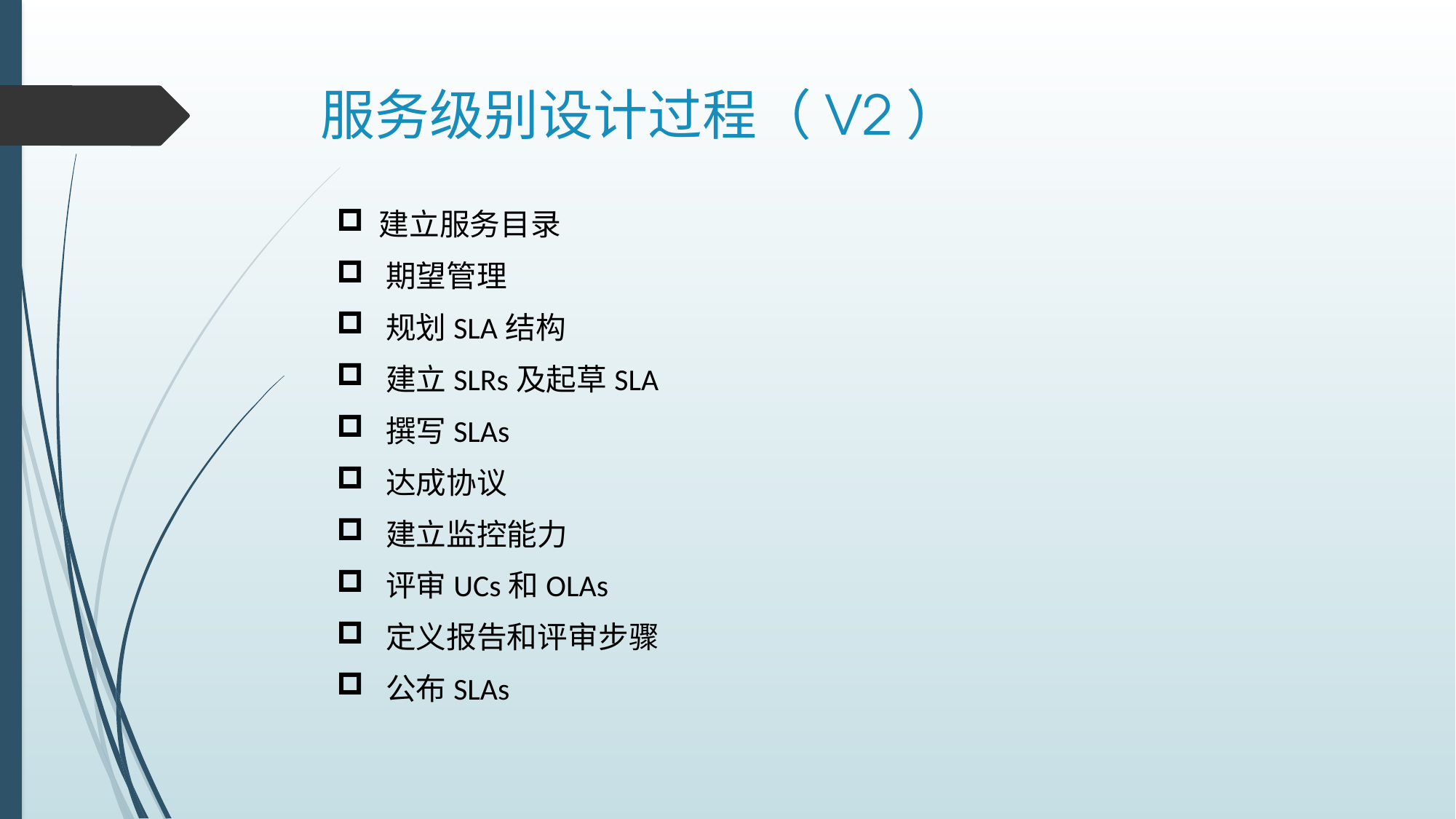

# 服务级别设计过程（V2）
 建立服务目录
  期望管理
  规划SLA结构
  建立SLRs及起草SLA
  撰写SLAs
  达成协议
  建立监控能力
  评审UCs和OLAs
  定义报告和评审步骤
  公布SLAs